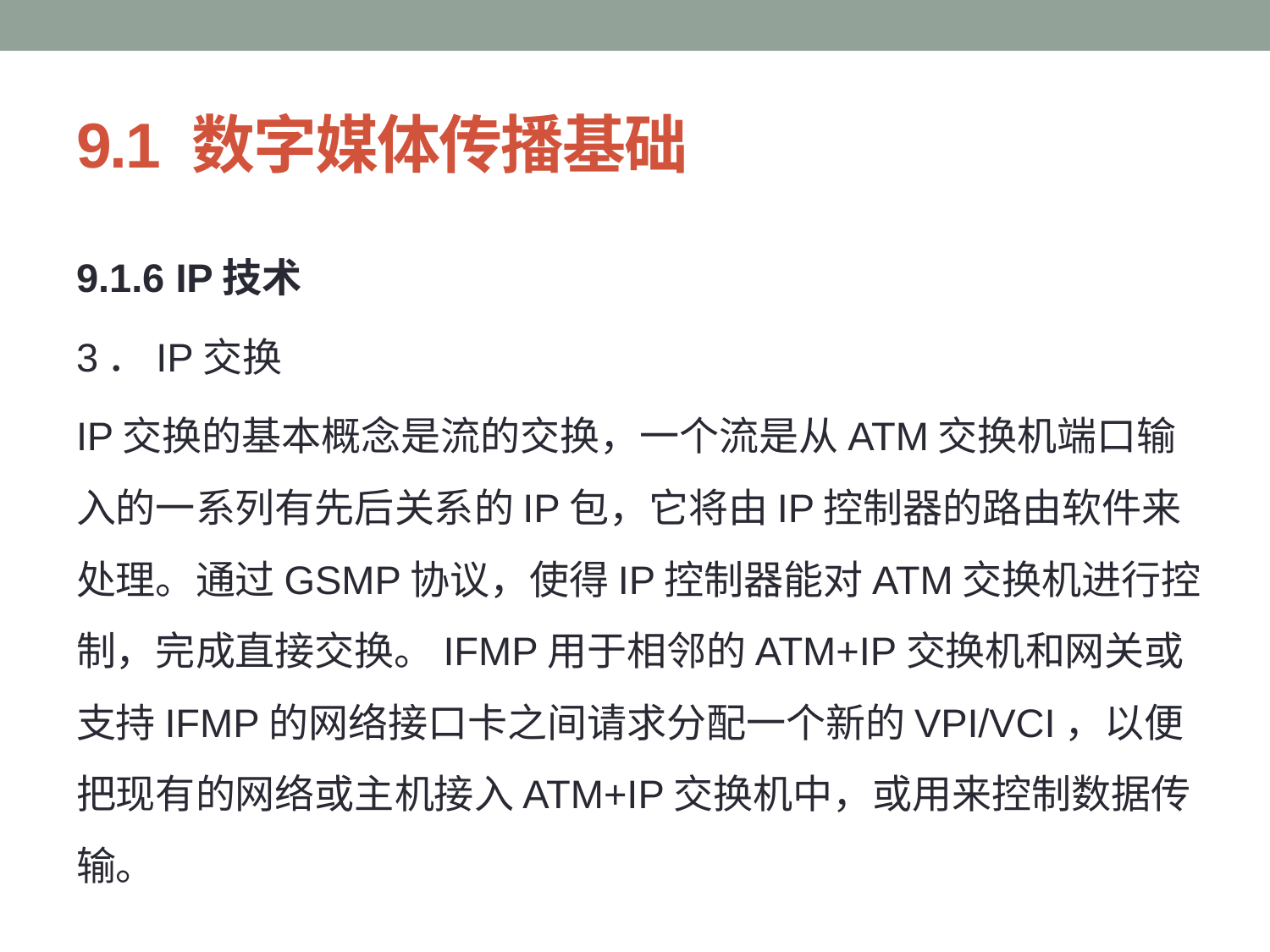

# 9.1 数字媒体传播基础
9.1.6 IP技术
3．IP交换
IP交换的基本概念是流的交换，一个流是从ATM交换机端口输入的一系列有先后关系的IP包，它将由IP控制器的路由软件来处理。通过GSMP协议，使得IP控制器能对ATM交换机进行控制，完成直接交换。IFMP用于相邻的ATM+IP交换机和网关或支持IFMP的网络接口卡之间请求分配一个新的VPI/VCI，以便把现有的网络或主机接入ATM+IP交换机中，或用来控制数据传输。